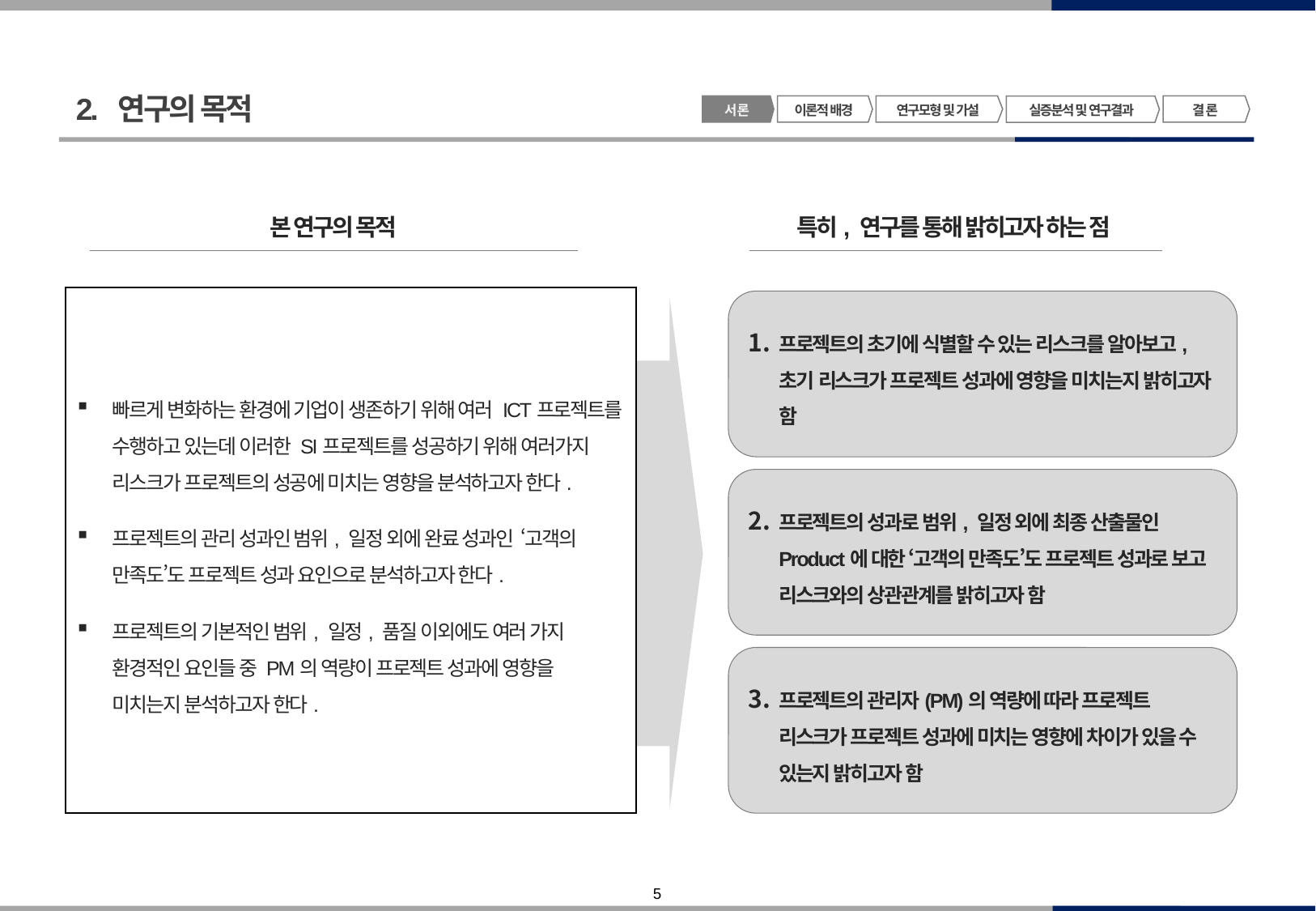

2.  연구의 목적
서  론
이론적 배경
연구모형 및 가설
결 론
실증분석 및 연구결과
본 연구의 목적
특히, 연구를 통해 밝히고자 하는 점
빠르게 변화하는 환경에 기업이 생존하기 위해 여러 ICT프로젝트를 수행하고 있는데 이러한 SI프로젝트를 성공하기 위해 여러가지 리스크가 프로젝트의 성공에 미치는 영향을 분석하고자 한다.
프로젝트의 관리 성과인 범위, 일정 외에 완료 성과인  ‘고객의 만족도’도 프로젝트 성과 요인으로 분석하고자 한다.
프로젝트의 기본적인 범위, 일정, 품질 이외에도 여러 가지 환경적인 요인들 중 PM의 역량이 프로젝트 성과에 영향을 미치는지 분석하고자 한다.
프로젝트의 초기에 식별할 수 있는 리스크를 알아보고, 초기 리스크가 프로젝트 성과에 영향을 미치는지 밝히고자 함

프로젝트의 성과로 범위, 일정 외에 최종 산출물인 Product에 대한 ‘고객의 만족도’도 프로젝트 성과로 보고 리스크와의 상관관계를 밝히고자 함
프로젝트의 관리자(PM)의 역량에 따라 프로젝트 리스크가 프로젝트 성과에 미치는 영향에 차이가 있을 수 있는지 밝히고자 함